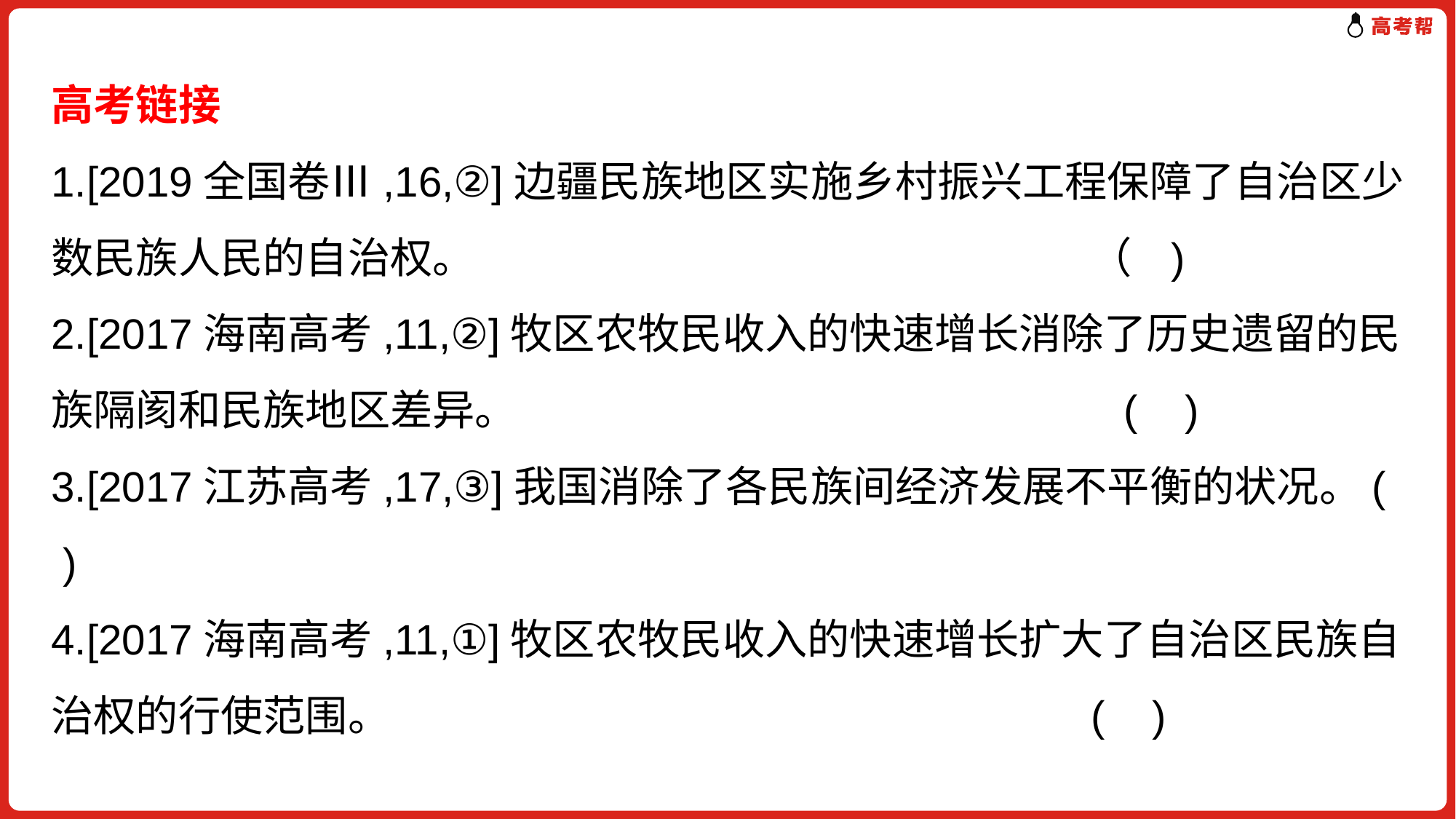

# 高考链接 1.[2019全国卷Ⅲ,16,②]边疆民族地区实施乡村振兴工程保障了自治区少数民族人民的自治权。                                                                 （   ) 2.[2017海南高考,11,②]牧区农牧民收入的快速增长消除了历史遗留的民族隔阂和民族地区差异。                                                               (    ) 3.[2017江苏高考,17,③]我国消除了各民族间经济发展不平衡的状况。(   ) 4.[2017海南高考,11,①]牧区农牧民收入的快速增长扩大了自治区民族自治权的行使范围。                                                                         (    )